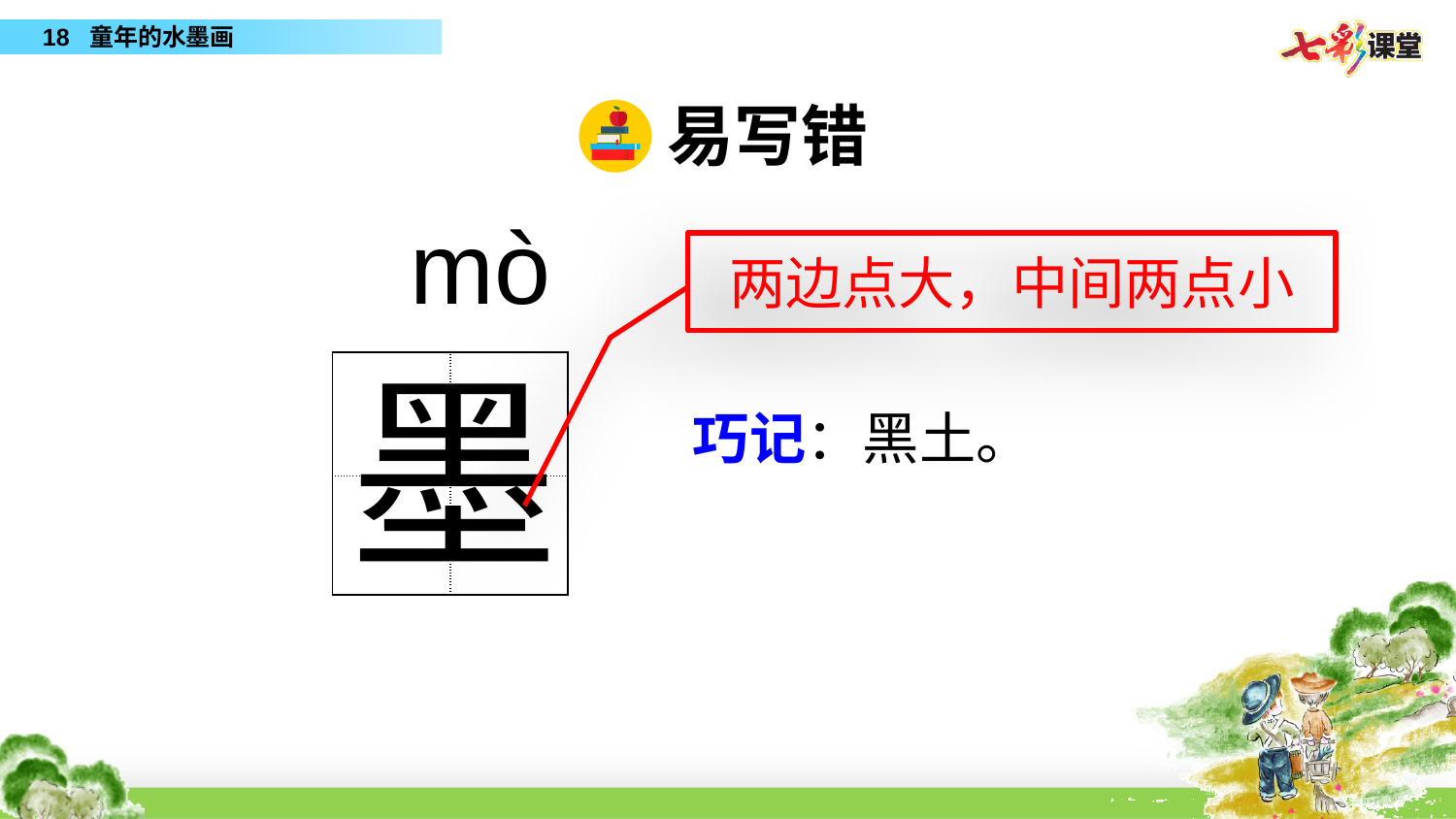

易写错

mò
两边点大，中间两点小
墨
|  |  |
| --- | --- |
|  |  |
巧记：黑土。